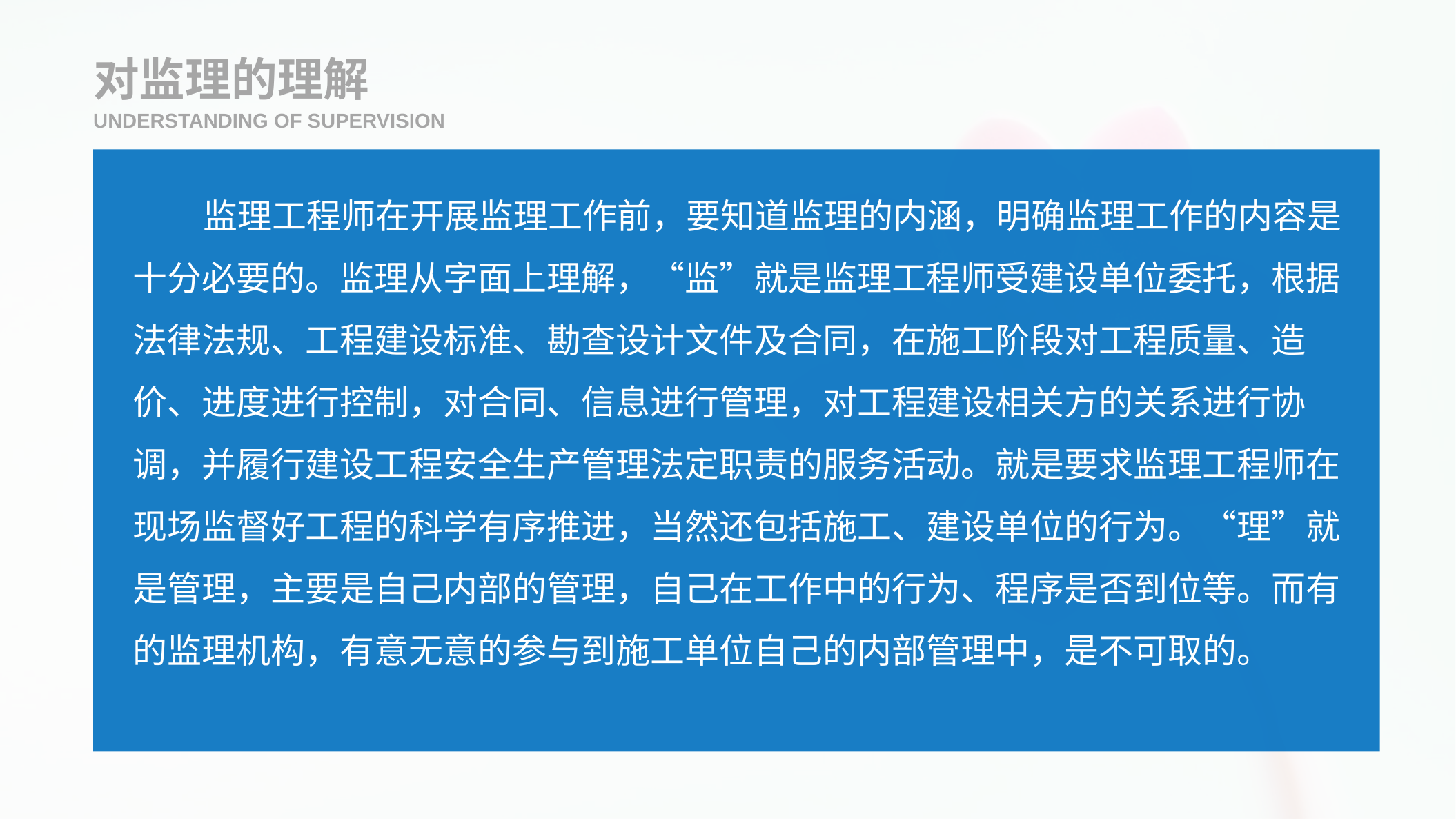

对监理的理解
UNDERSTANDING OF SUPERVISION

        监理工程师在开展监理工作前，要知道监理的内涵，明确监理工作的内容是十分必要的。监理从字面上理解，“监”就是监理工程师受建设单位委托，根据法律法规、工程建设标准、勘查设计文件及合同，在施工阶段对工程质量、造价、进度进行控制，对合同、信息进行管理，对工程建设相关方的关系进行协调，并履行建设工程安全生产管理法定职责的服务活动。就是要求监理工程师在现场监督好工程的科学有序推进，当然还包括施工、建设单位的行为。“理”就是管理，主要是自己内部的管理，自己在工作中的行为、程序是否到位等。而有的监理机构，有意无意的参与到施工单位自己的内部管理中，是不可取的。